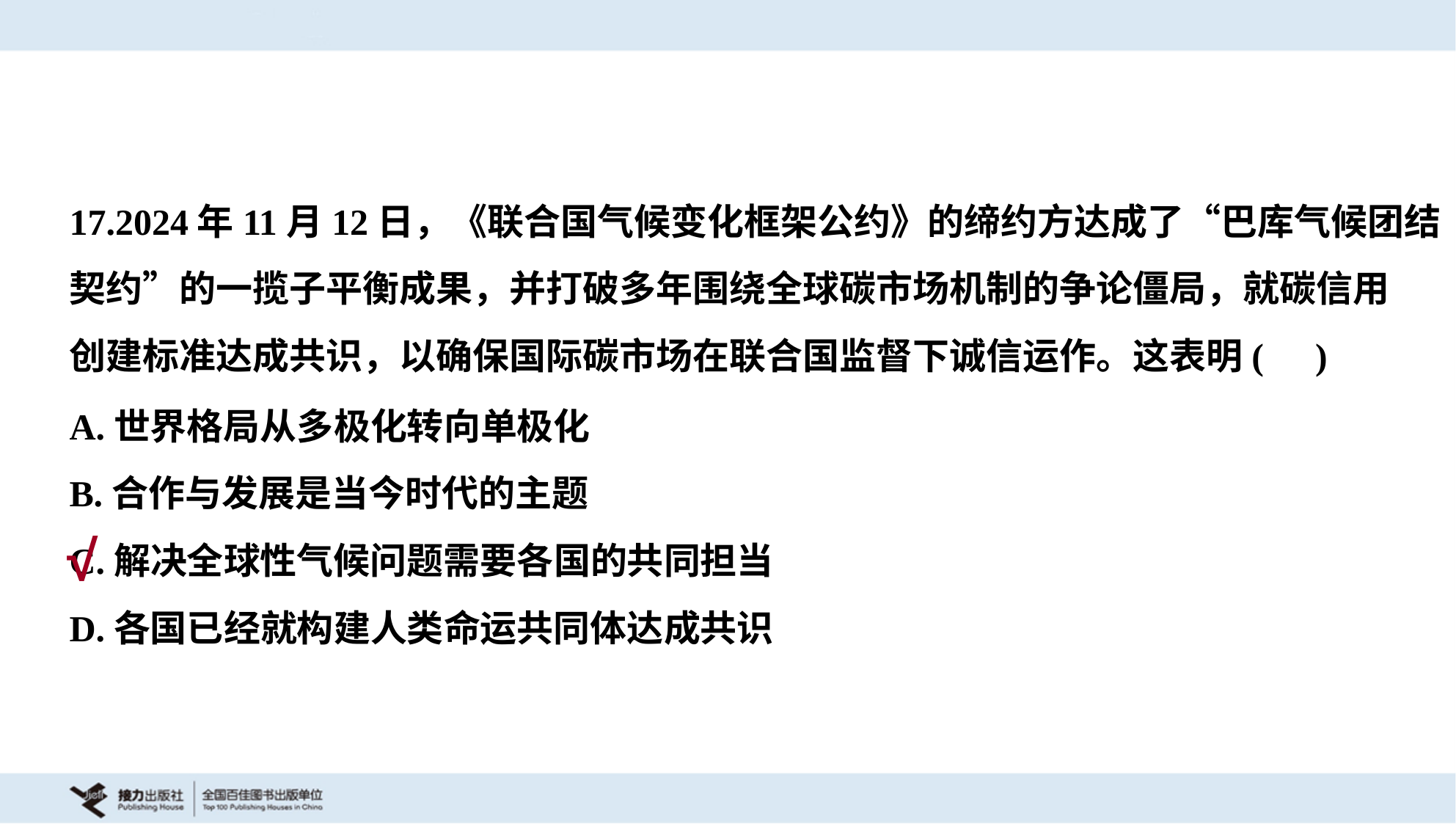

17.2024年11月12日，《联合国气候变化框架公约》的缔约方达成了“巴库气候团结
契约”的一揽子平衡成果，并打破多年围绕全球碳市场机制的争论僵局，就碳信用
创建标准达成共识，以确保国际碳市场在联合国监督下诚信运作。这表明(     )
A.世界格局从多极化转向单极化
B.合作与发展是当今时代的主题
C.解决全球性气候问题需要各国的共同担当
D.各国已经就构建人类命运共同体达成共识
√